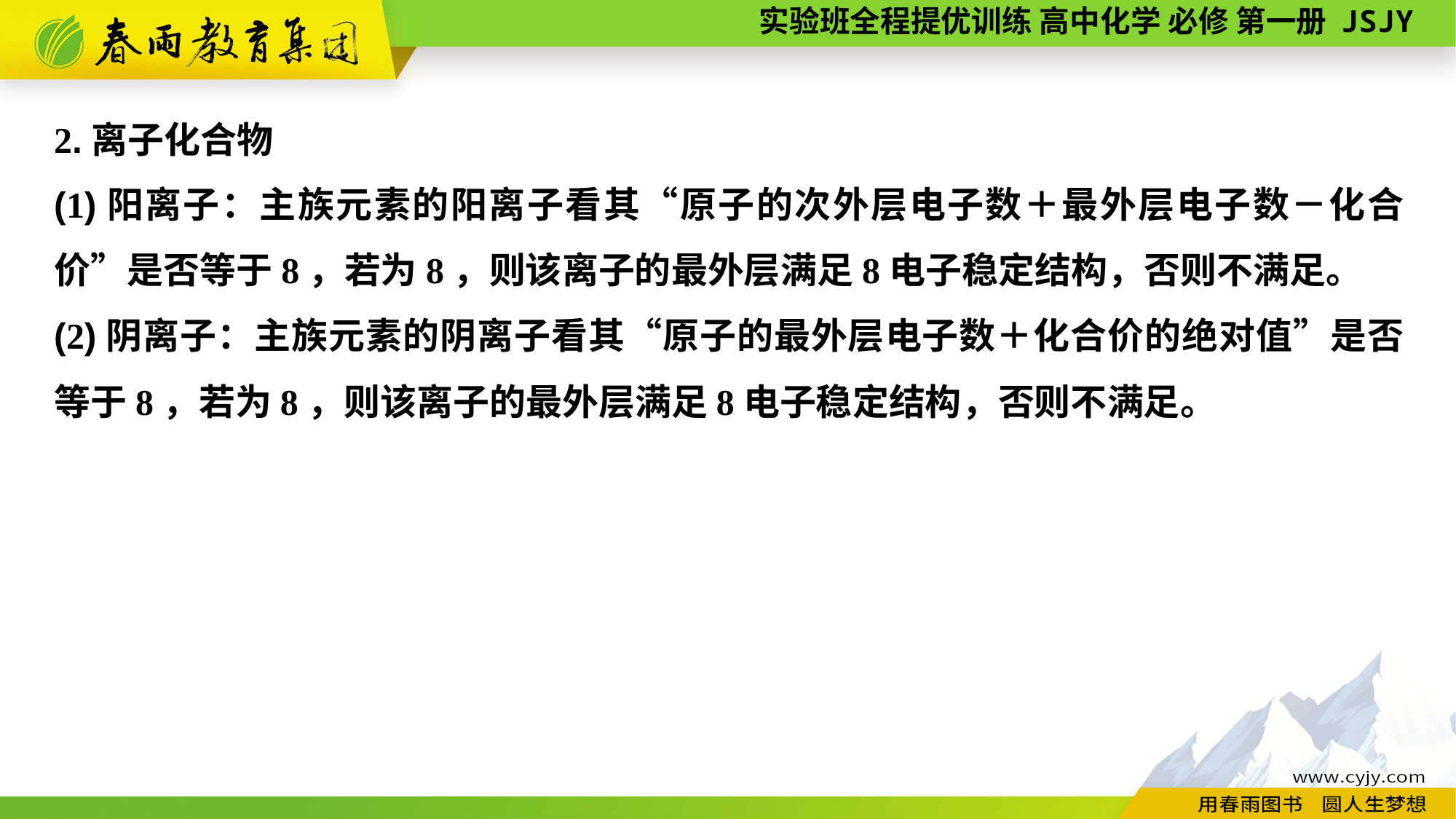

2.离子化合物
(1)阳离子：主族元素的阳离子看其“原子的次外层电子数＋最外层电子数－化合价”是否等于8，若为8，则该离子的最外层满足8电子稳定结构，否则不满足。
(2)阴离子：主族元素的阴离子看其“原子的最外层电子数＋化合价的绝对值”是否等于8，若为8，则该离子的最外层满足8电子稳定结构，否则不满足。